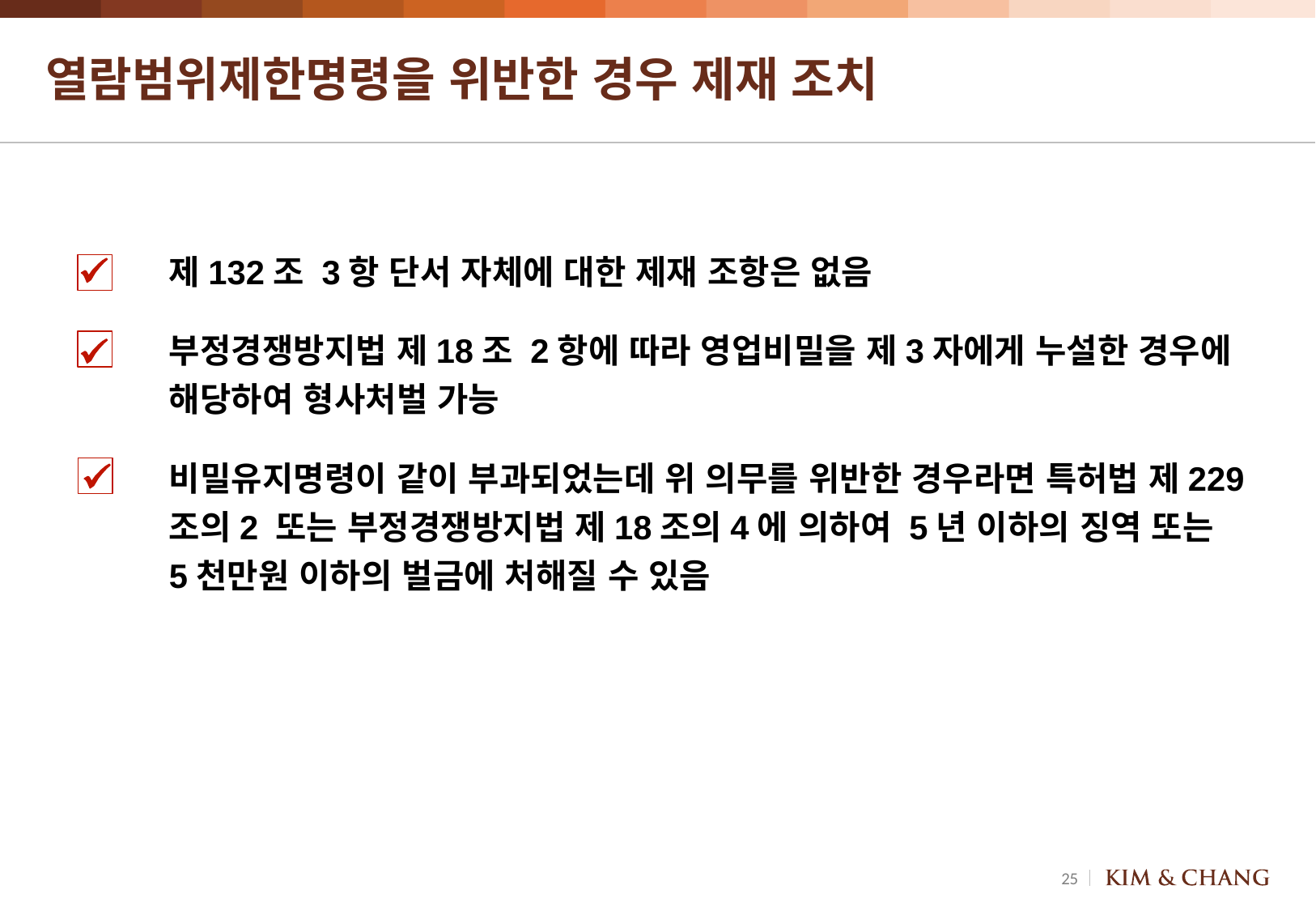

# 열람범위제한명령을 위반한 경우 제재 조치
제132조 3항 단서 자체에 대한 제재 조항은 없음
부정경쟁방지법 제18조 2항에 따라 영업비밀을 제3자에게 누설한 경우에 해당하여 형사처벌 가능
비밀유지명령이 같이 부과되었는데 위 의무를 위반한 경우라면 특허법 제229조의2 또는 부정경쟁방지법 제18조의4에 의하여 5년 이하의 징역 또는 5천만원 이하의 벌금에 처해질 수 있음